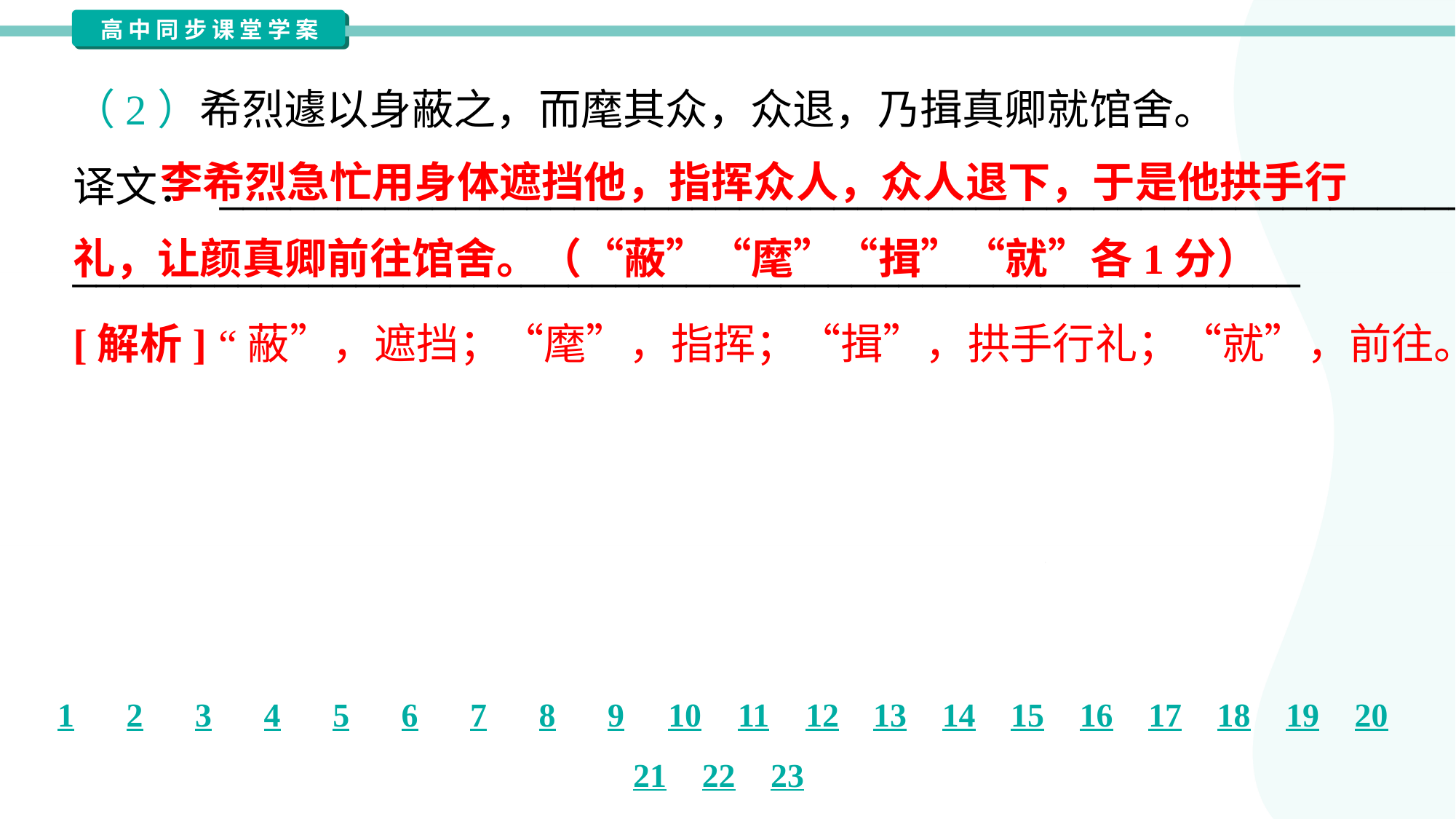

（2）希烈遽以身蔽之，而麾其众，众退，乃揖真卿就馆舍。
译文： ______________________________________________________
____________________________________________________
        李希烈急忙用身体遮挡他，指挥众人，众人退下，于是他拱手行礼，让颜真卿前往馆舍。（“蔽”“麾”“揖”“就”各1分）
[解析] “蔽”，遮挡；“麾”，指挥；“揖”，拱手行礼；“就”，前往。